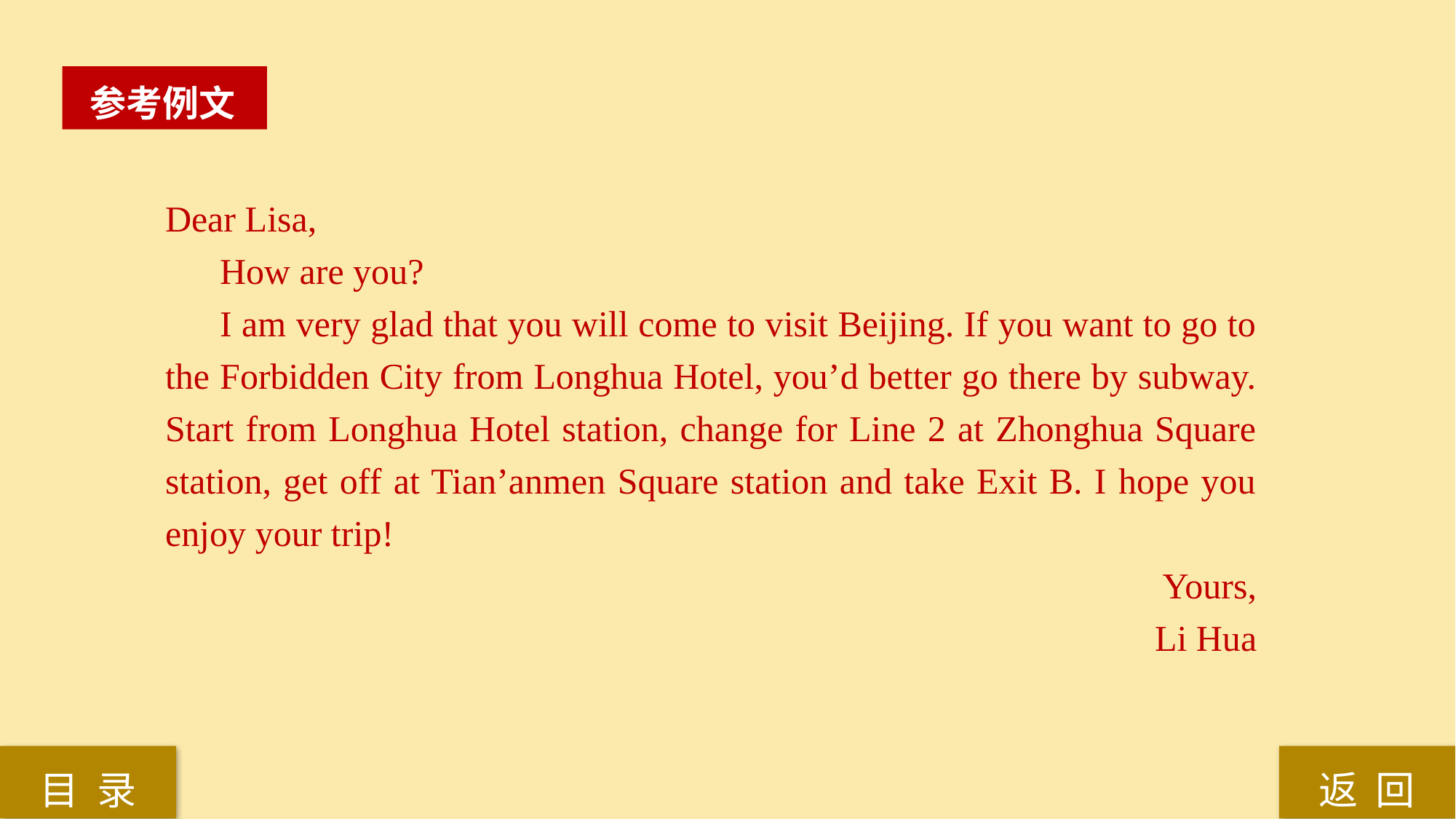

参考例文
Dear Lisa,
How are you?
I am very glad that you will come to visit Beijing. If you want to go to the Forbidden City from Longhua Hotel, you’d better go there by subway. Start from Longhua Hotel station, change for Line 2 at Zhonghua Square station, get off at Tian’anmen Square station and take Exit B. I hope you enjoy your trip!
Yours,
Li Hua
返  回